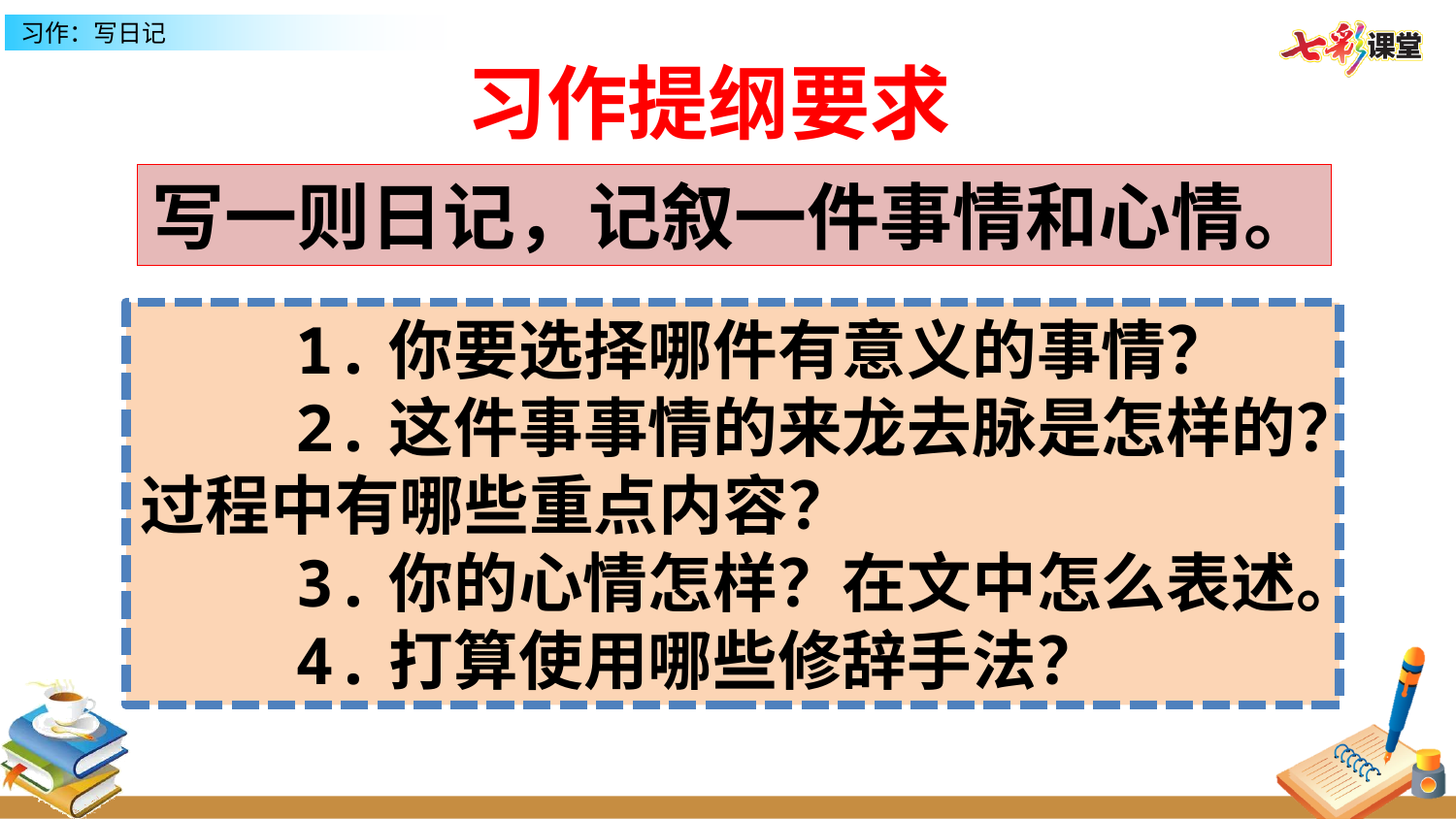

习作提纲要求
写一则日记，记叙一件事情和心情。
    1.你要选择哪件有意义的事情？
    2.这件事事情的来龙去脉是怎样的？过程中有哪些重点内容？
    3.你的心情怎样？在文中怎么表述。
    4.打算使用哪些修辞手法？